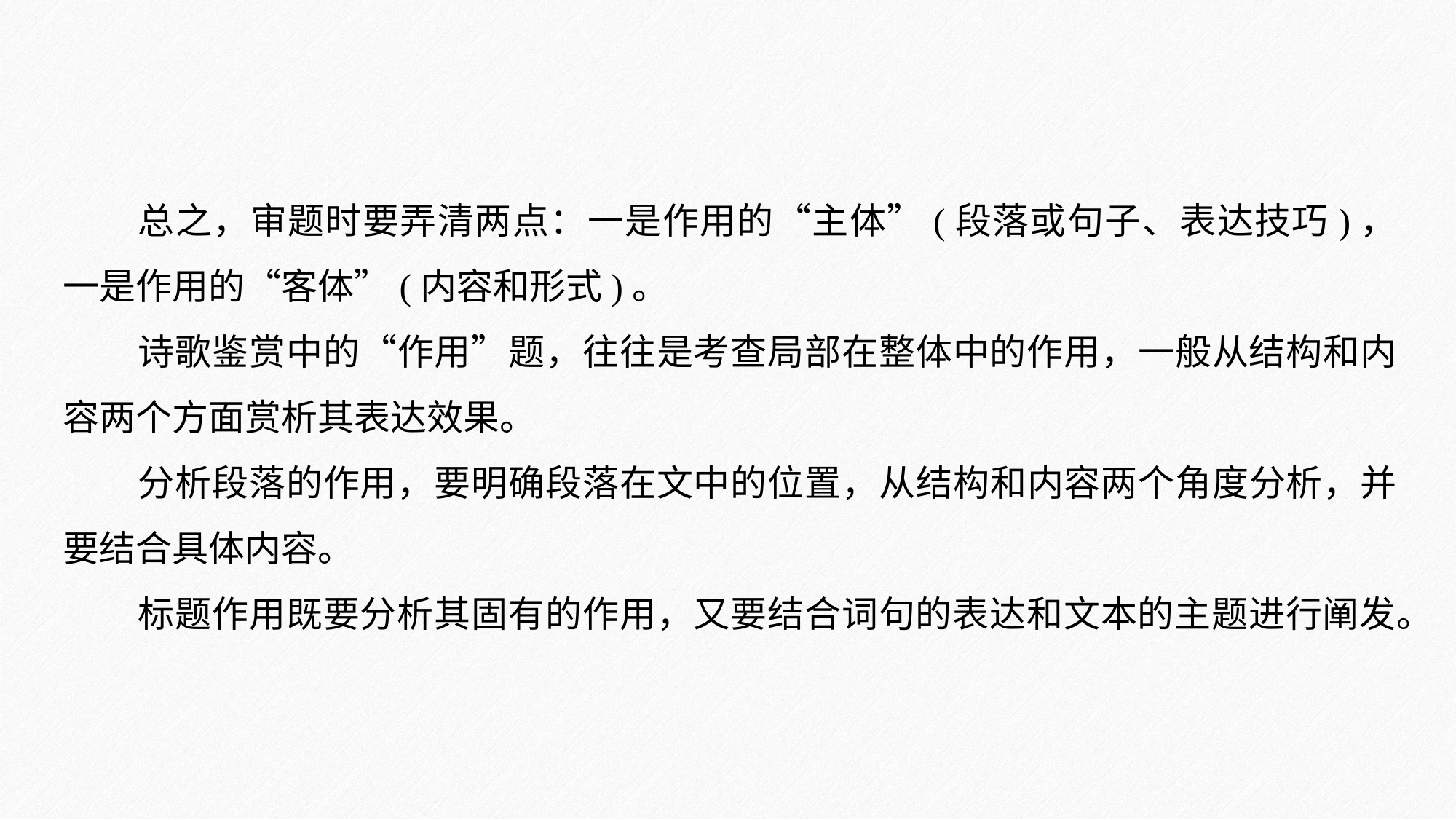

总之，审题时要弄清两点：一是作用的“主体”(段落或句子、表达技巧)，一是作用的“客体”(内容和形式)。
诗歌鉴赏中的“作用”题，往往是考查局部在整体中的作用，一般从结构和内容两个方面赏析其表达效果。
分析段落的作用，要明确段落在文中的位置，从结构和内容两个角度分析，并要结合具体内容。
标题作用既要分析其固有的作用，又要结合词句的表达和文本的主题进行阐发。